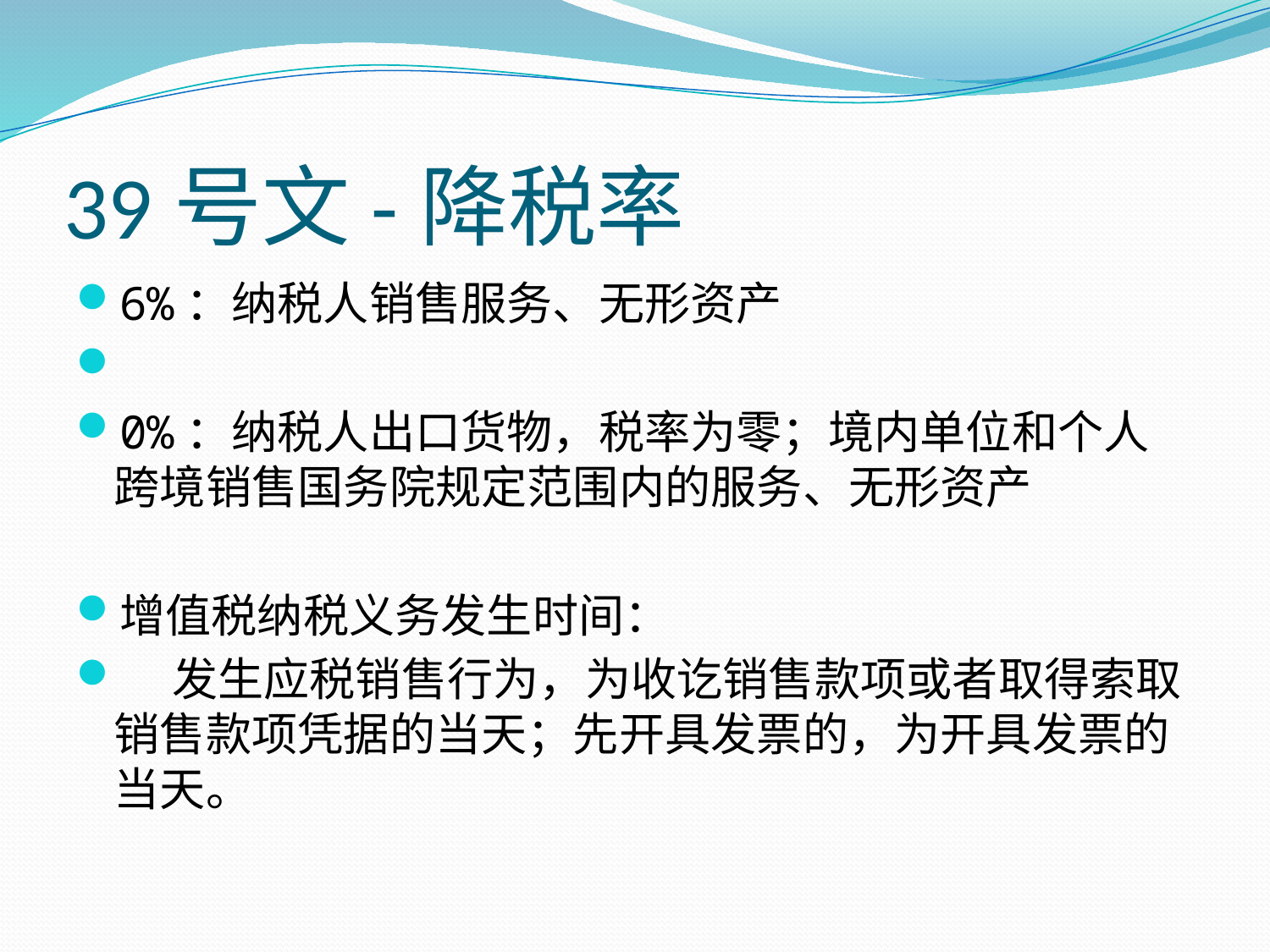

# 39号文-降税率
6%：纳税人销售服务、无形资产

0%：纳税人出口货物，税率为零；境内单位和个人跨境销售国务院规定范围内的服务、无形资产

增值税纳税义务发生时间：
    发生应税销售行为，为收讫销售款项或者取得索取销售款项凭据的当天；先开具发票的，为开具发票的当天。